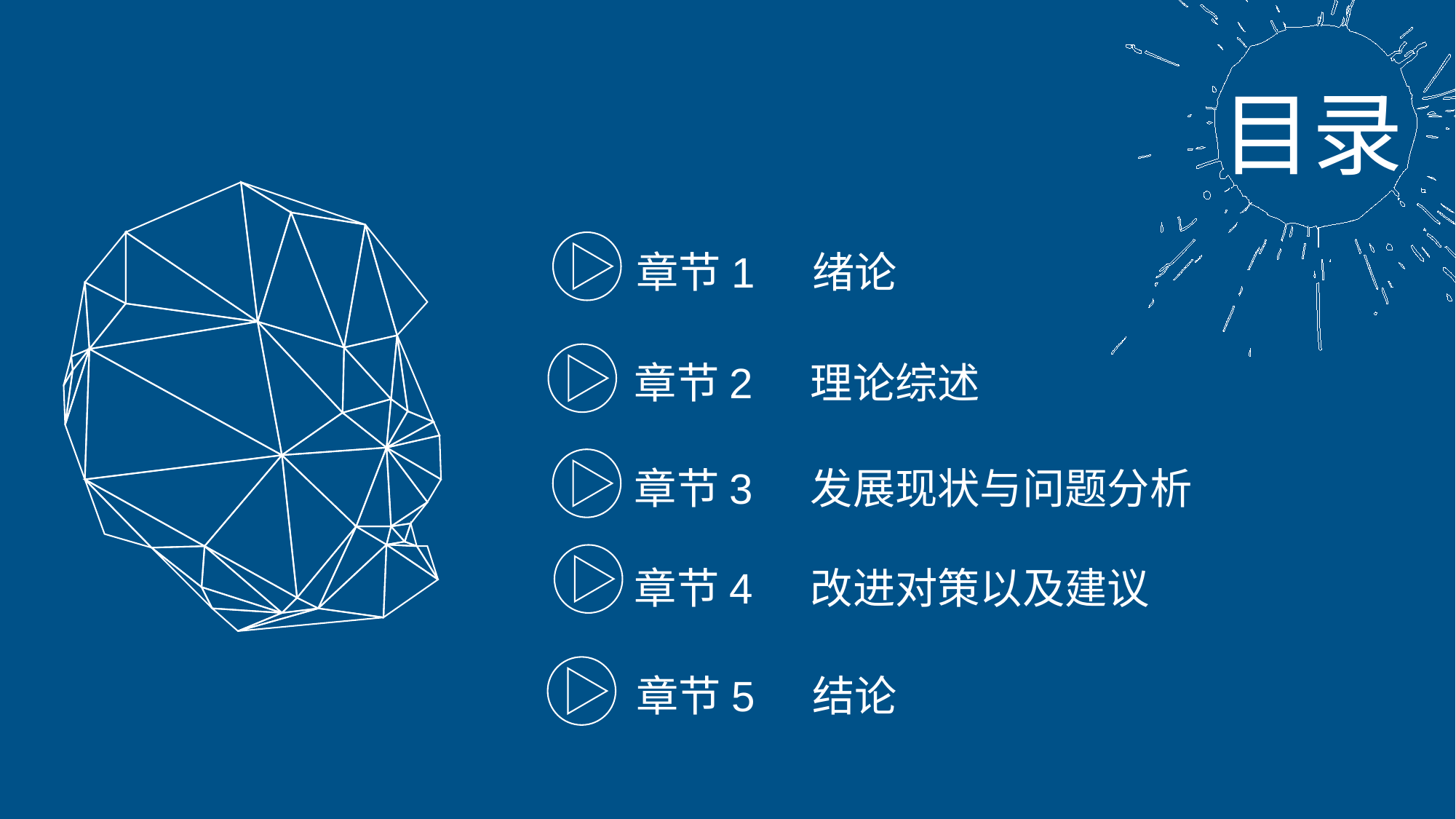

目录

章节1    绪论

章节2    理论综述

章节3    发展现状与问题分析

章节4    改进对策以及建议

章节5    结论